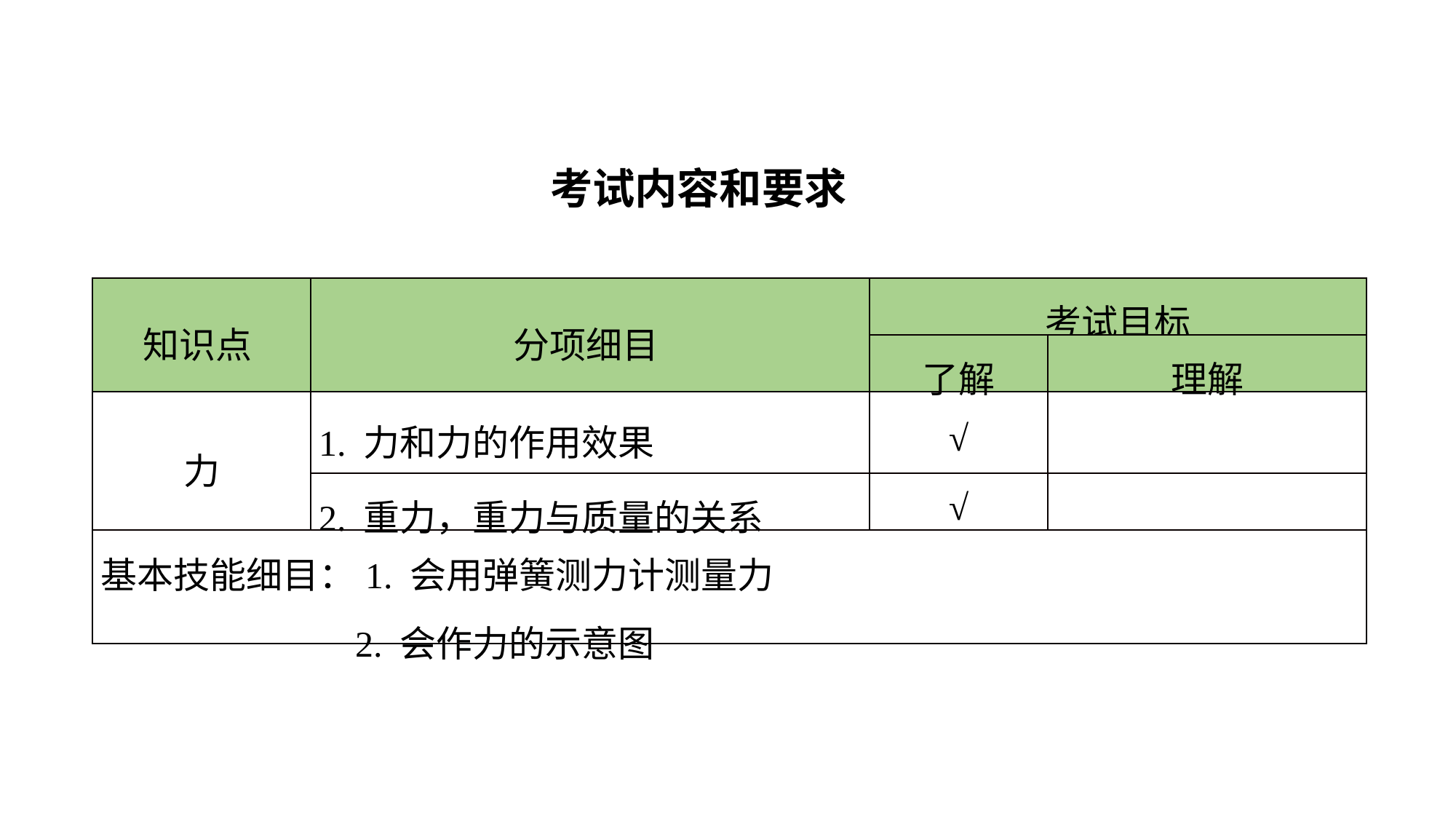

考试内容和要求
| 知识点 | 分项细目 | 考试目标 |  |
| --- | --- | --- | --- |
|  |  | 了解 | 理解 |
| 力 | 1. 力和力的作用效果 | √ |  |
|  | 2. 重力，重力与质量的关系 | √ |  |
| 基本技能细目：1. 会用弹簧测力计测量力 2. 会作力的示意图 |  |  |  |